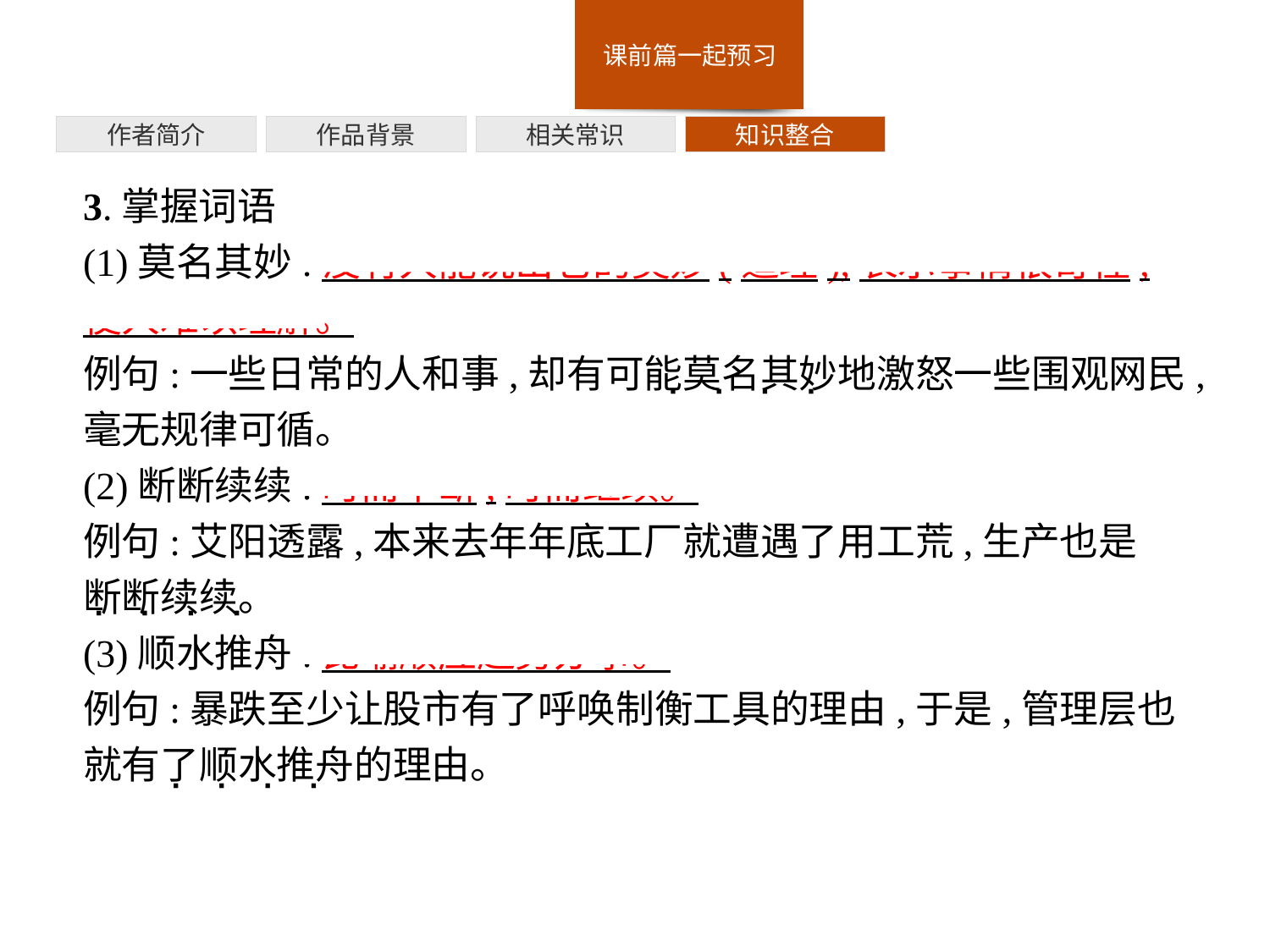

作者简介
作品背景
相关常识
知识整合
3.掌握词语
(1)莫名其妙:没有人能说出它的奥妙(道理),表示事情很奇怪,使人难以理解。
例句:一些日常的人和事,却有可能莫名其妙地激怒一些围观网民,毫无规律可循。
(2)断断续续:时而中断,时而继续。
例句:艾阳透露,本来去年年底工厂就遭遇了用工荒,生产也是
断断续续。
(3)顺水推舟:比喻顺应趋势办事。
例句:暴跌至少让股市有了呼唤制衡工具的理由,于是,管理层也就有了顺水推舟的理由。
·    ·    ·    ·
·    ·    ·    ·
·    ·    ·    ·